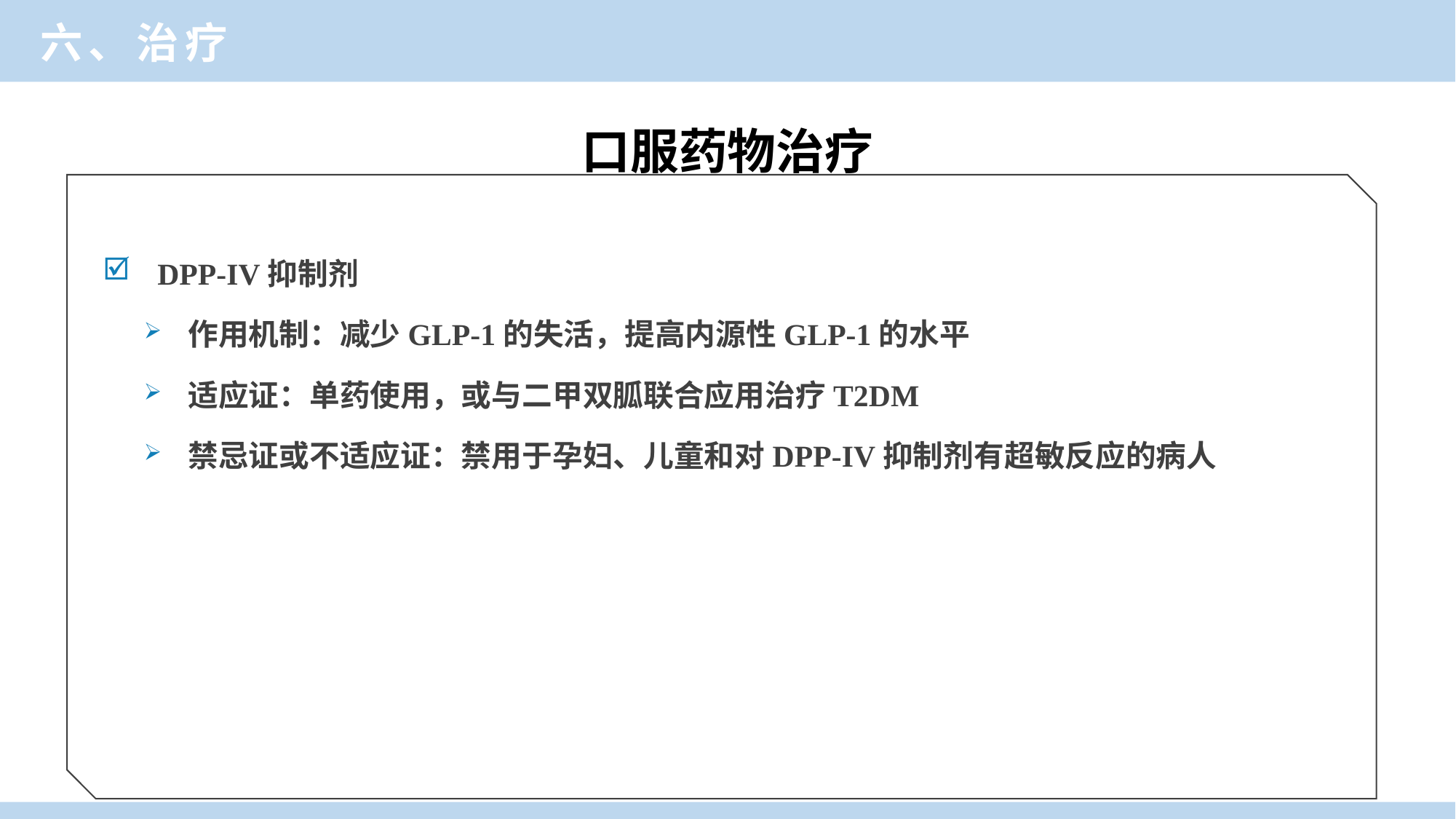

六、治疗
口服药物治疗

DPP-IV抑制剂
作用机制：减少GLP-1的失活，提高内源性GLP-1的水平
适应证：单药使用，或与二甲双胍联合应用治疗T2DM
禁忌证或不适应证：禁用于孕妇、儿童和对DPP-IV抑制剂有超敏反应的病人